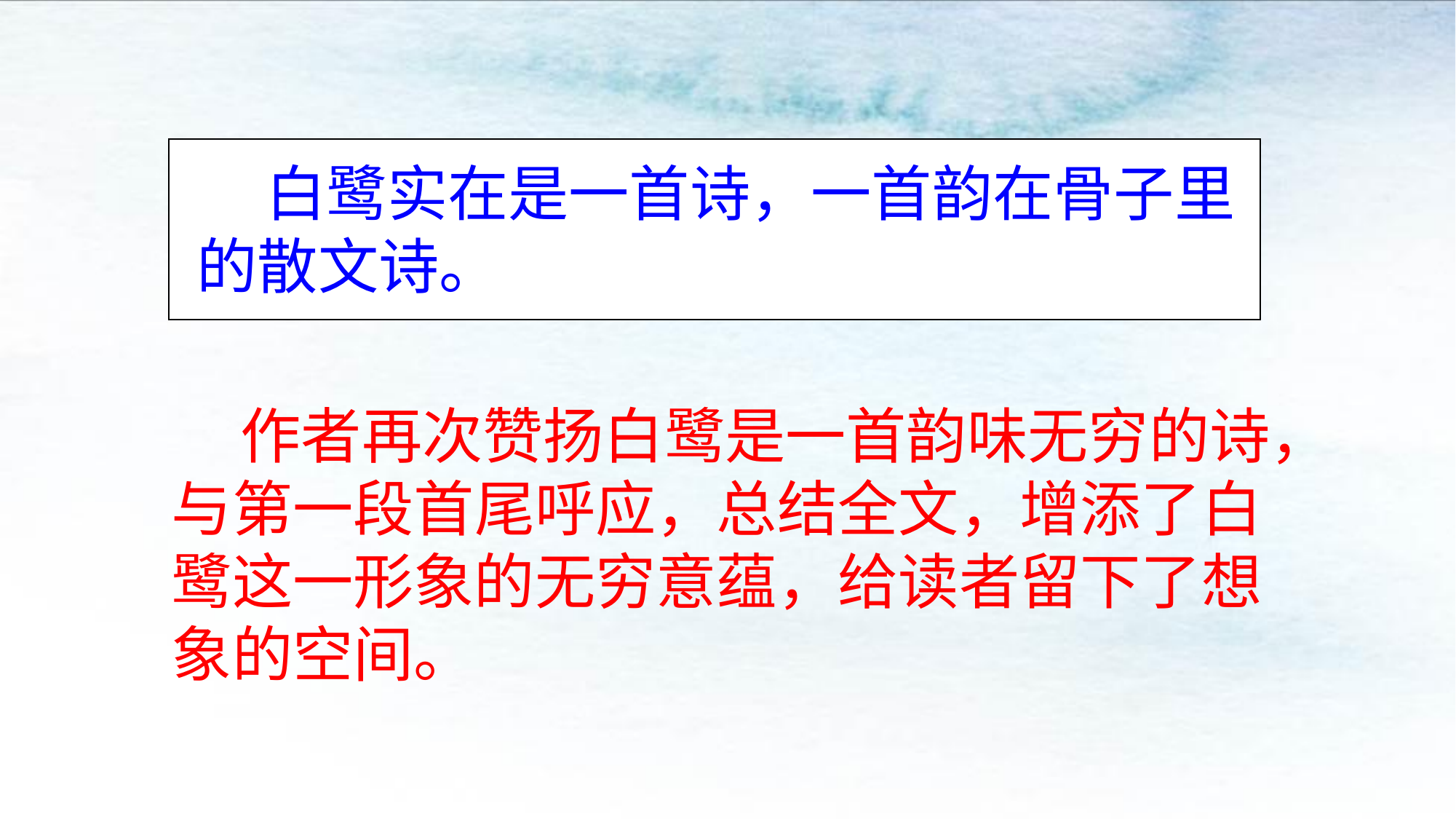

白鹭实在是一首诗，一首韵在骨子里的散文诗。
    作者再次赞扬白鹭是一首韵味无穷的诗，与第一段首尾呼应，总结全文，增添了白鹭这一形象的无穷意蕴，给读者留下了想象的空间。